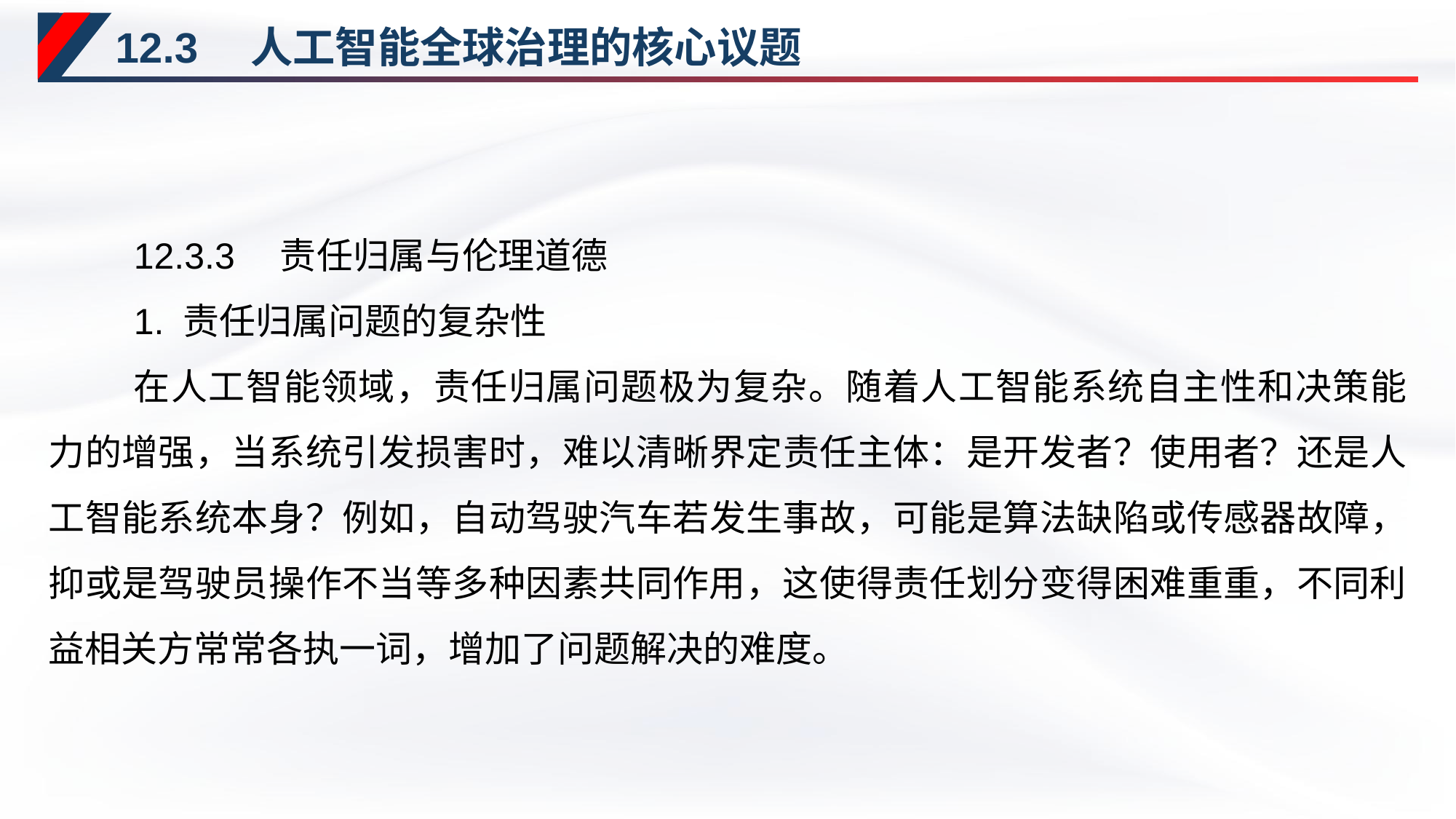

# 12.3　人工智能全球治理的核心议题
12.3.3　责任归属与伦理道德
1. 责任归属问题的复杂性
在人工智能领域，责任归属问题极为复杂。随着人工智能系统自主性和决策能力的增强，当系统引发损害时，难以清晰界定责任主体：是开发者？使用者？还是人工智能系统本身？例如，自动驾驶汽车若发生事故，可能是算法缺陷或传感器故障，抑或是驾驶员操作不当等多种因素共同作用，这使得责任划分变得困难重重，不同利益相关方常常各执一词，增加了问题解决的难度。